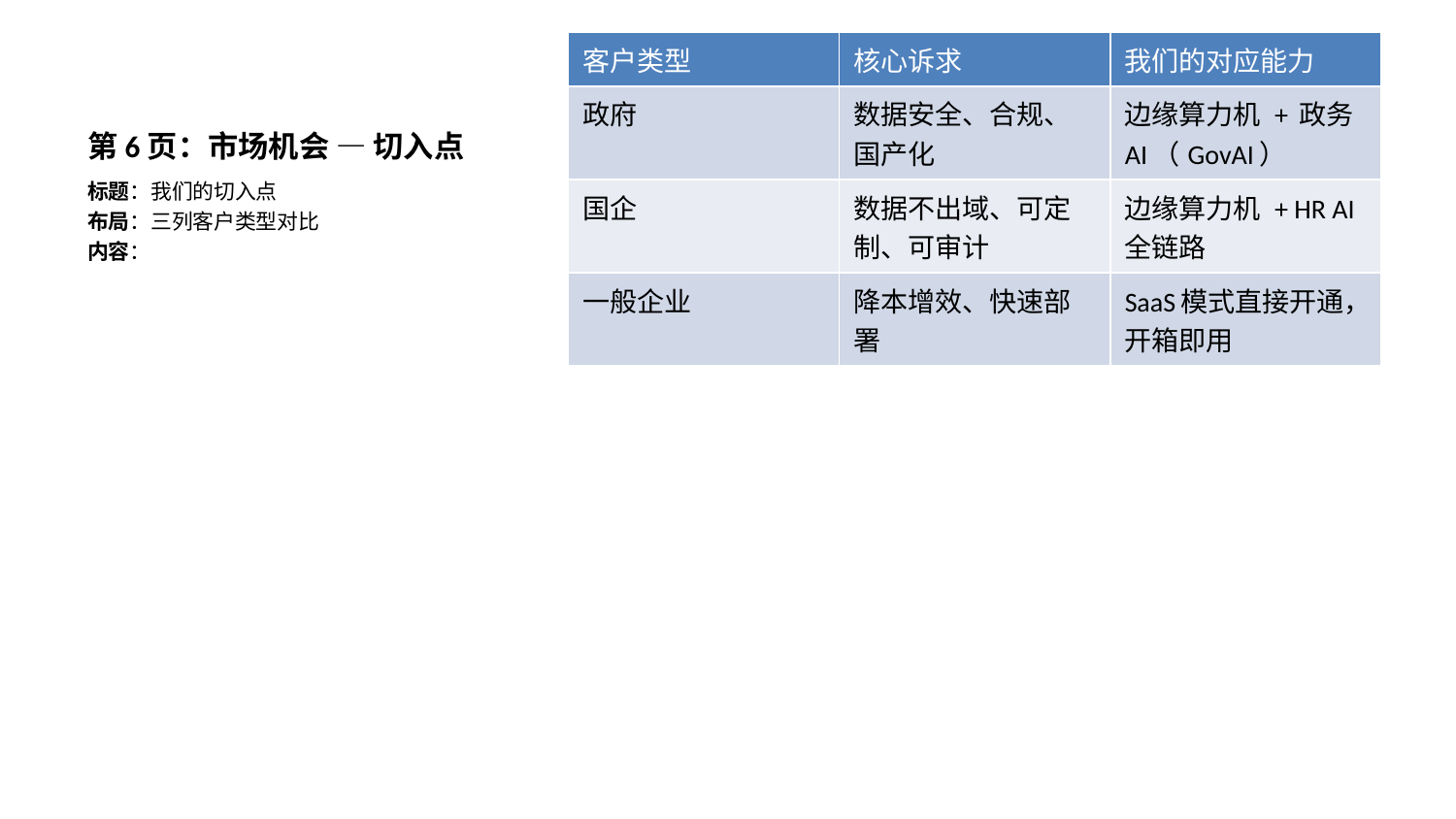

| 客户类型 | 核心诉求 | 我们的对应能力 |
| --- | --- | --- |
| 政府 | 数据安全、合规、国产化 | 边缘算力机 + 政务AI（GovAI） |
| 国企 | 数据不出域、可定制、可审计 | 边缘算力机 + HR AI全链路 |
| 一般企业 | 降本增效、快速部署 | SaaS模式直接开通，开箱即用 |
# 第6页：市场机会 — 切入点
标题：我们的切入点
布局：三列客户类型对比
内容：